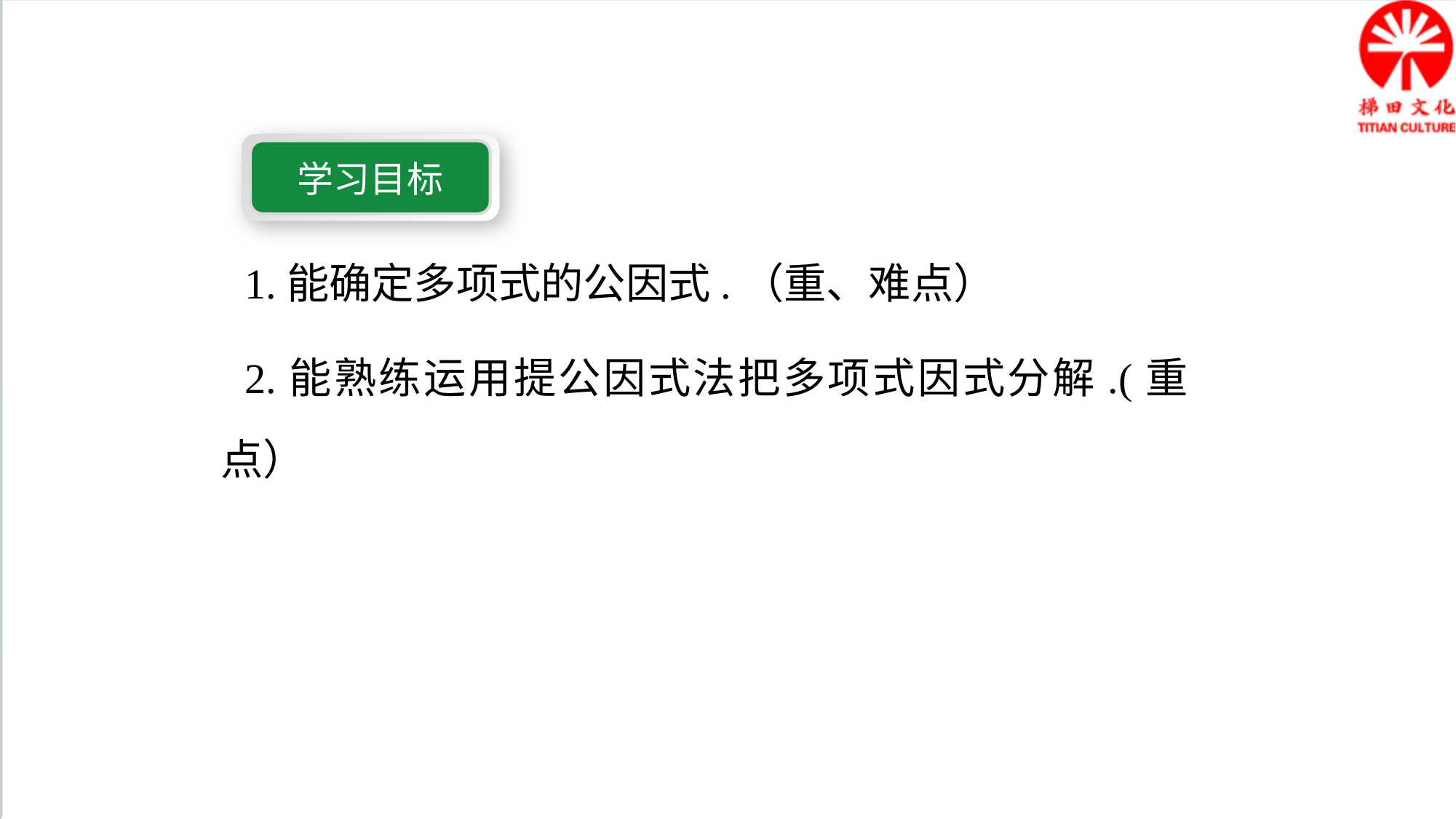

学习目标
1.能确定多项式的公因式.（重、难点）
2.能熟练运用提公因式法把多项式因式分解.(重点）